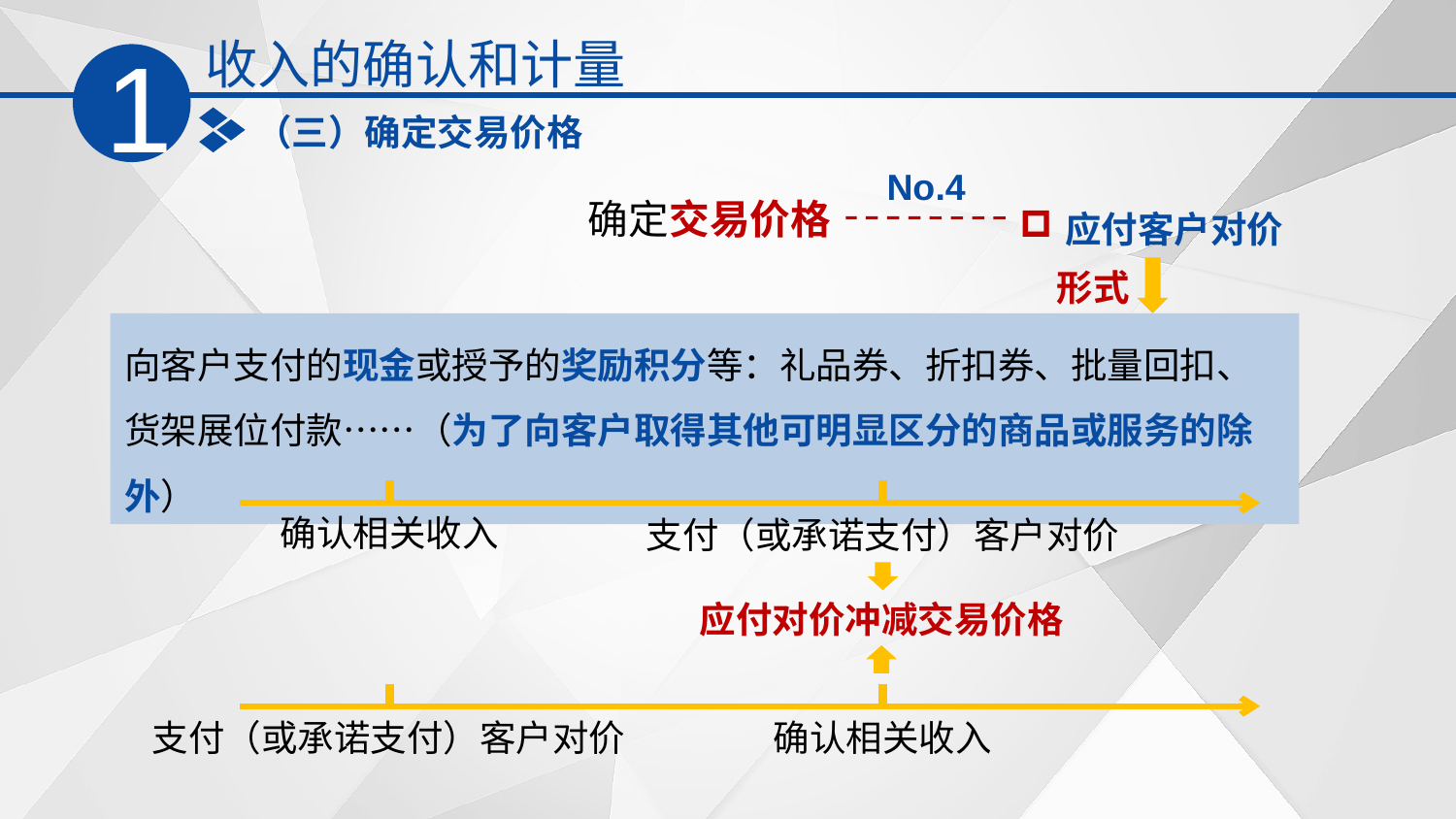

收入的确认和计量
1

（三）确定交易价格

No.4
应付客户对价
确定交易价格
形式

向客户支付的现金或授予的奖励积分等：礼品券、折扣券、批量回扣、货架展位付款……（为了向客户取得其他可明显区分的商品或服务的除外）
确认相关收入
支付（或承诺支付）客户对价

应付对价冲减交易价格

支付（或承诺支付）客户对价
确认相关收入